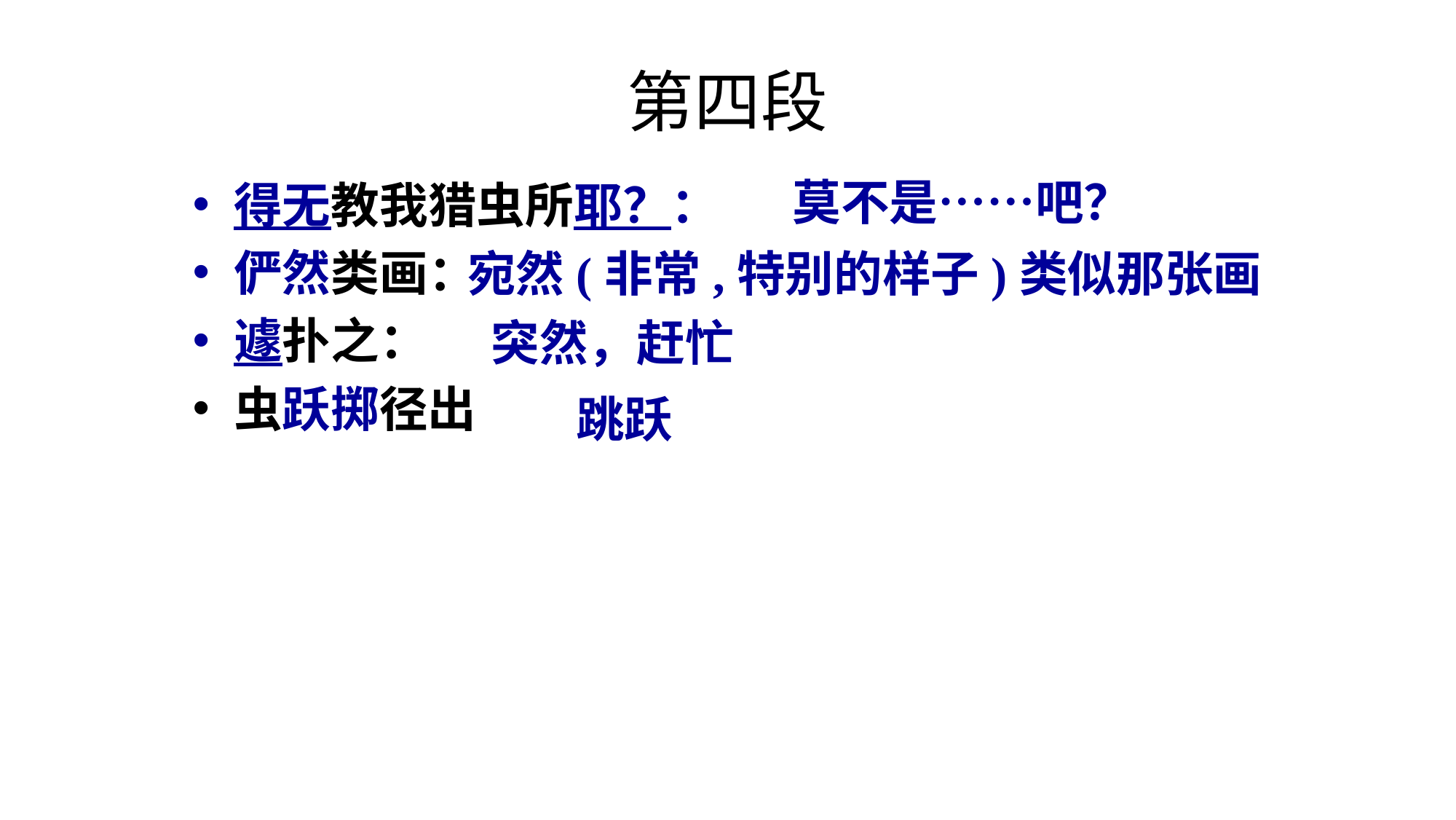

# 第四段
莫不是……吧？
得无教我猎虫所耶？：
俨然类画：
遽扑之：
虫跃掷径出

宛然(非常,特别的样子)类似那张画
突然，赶忙
跳跃